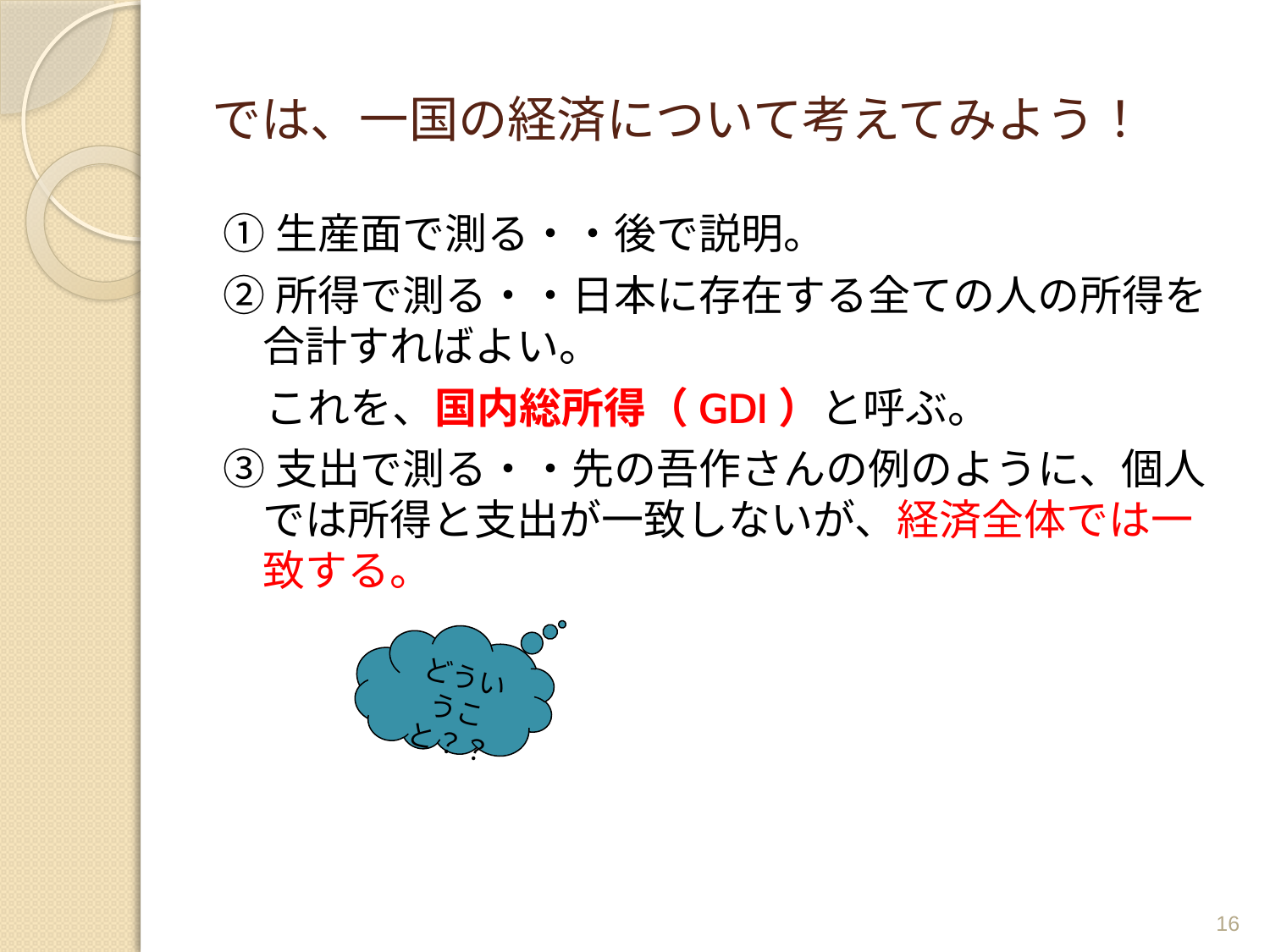

# では、一国の経済について考えてみよう！
①生産面で測る・・後で説明。
②所得で測る・・日本に存在する全ての人の所得を合計すればよい。
　これを、国内総所得（GDI）と呼ぶ。
③支出で測る・・先の吾作さんの例のように、個人では所得と支出が一致しないが、経済全体では一致する。

どういうこと？？
16